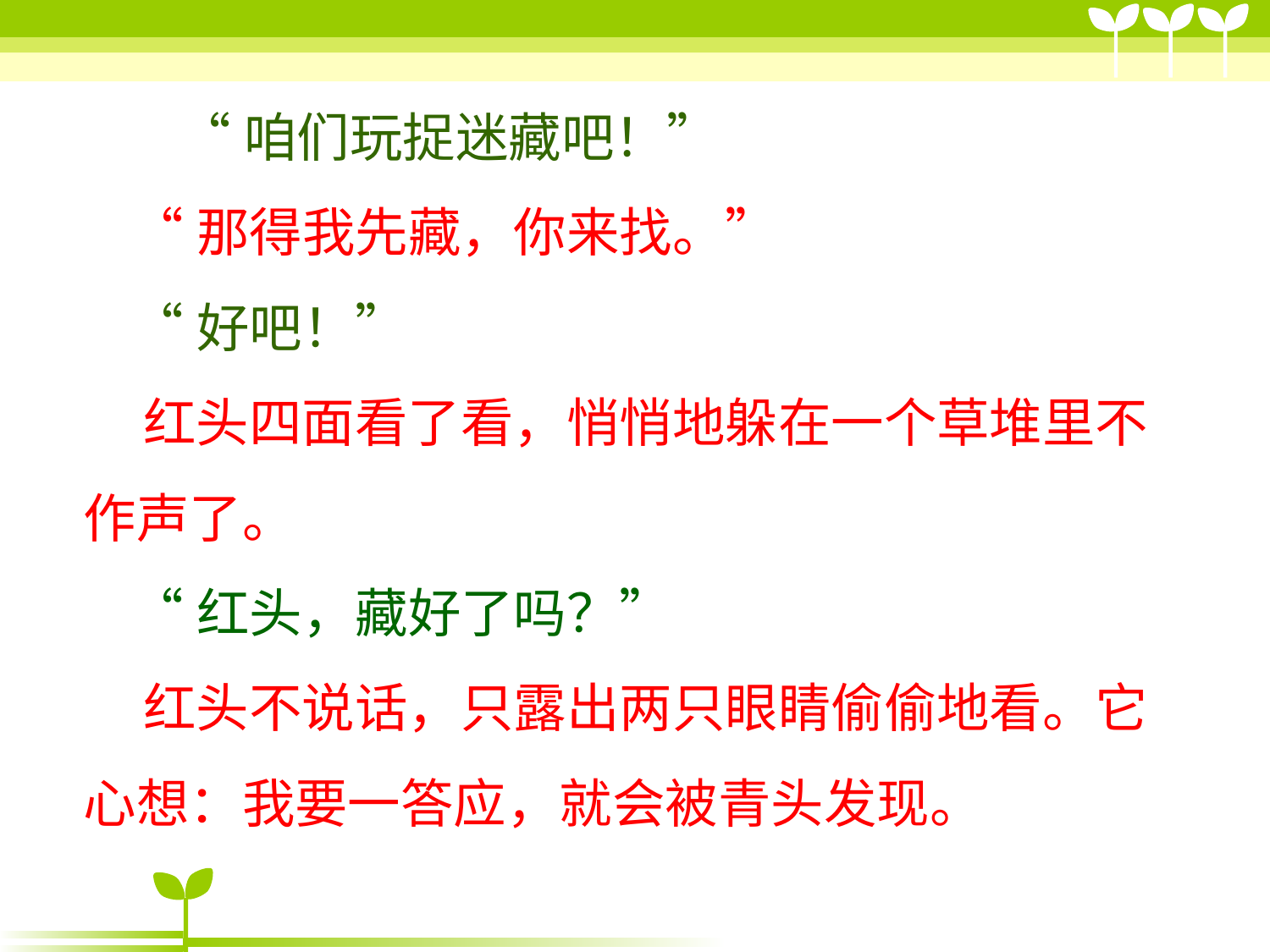

“咱们玩捉迷藏吧！”
    “那得我先藏，你来找。”
    “好吧！”
    红头四面看了看，悄悄地躲在一个草堆里不作声了。
    “红头，藏好了吗？”
    红头不说话，只露出两只眼睛偷偷地看。它心想：我要一答应，就会被青头发现。